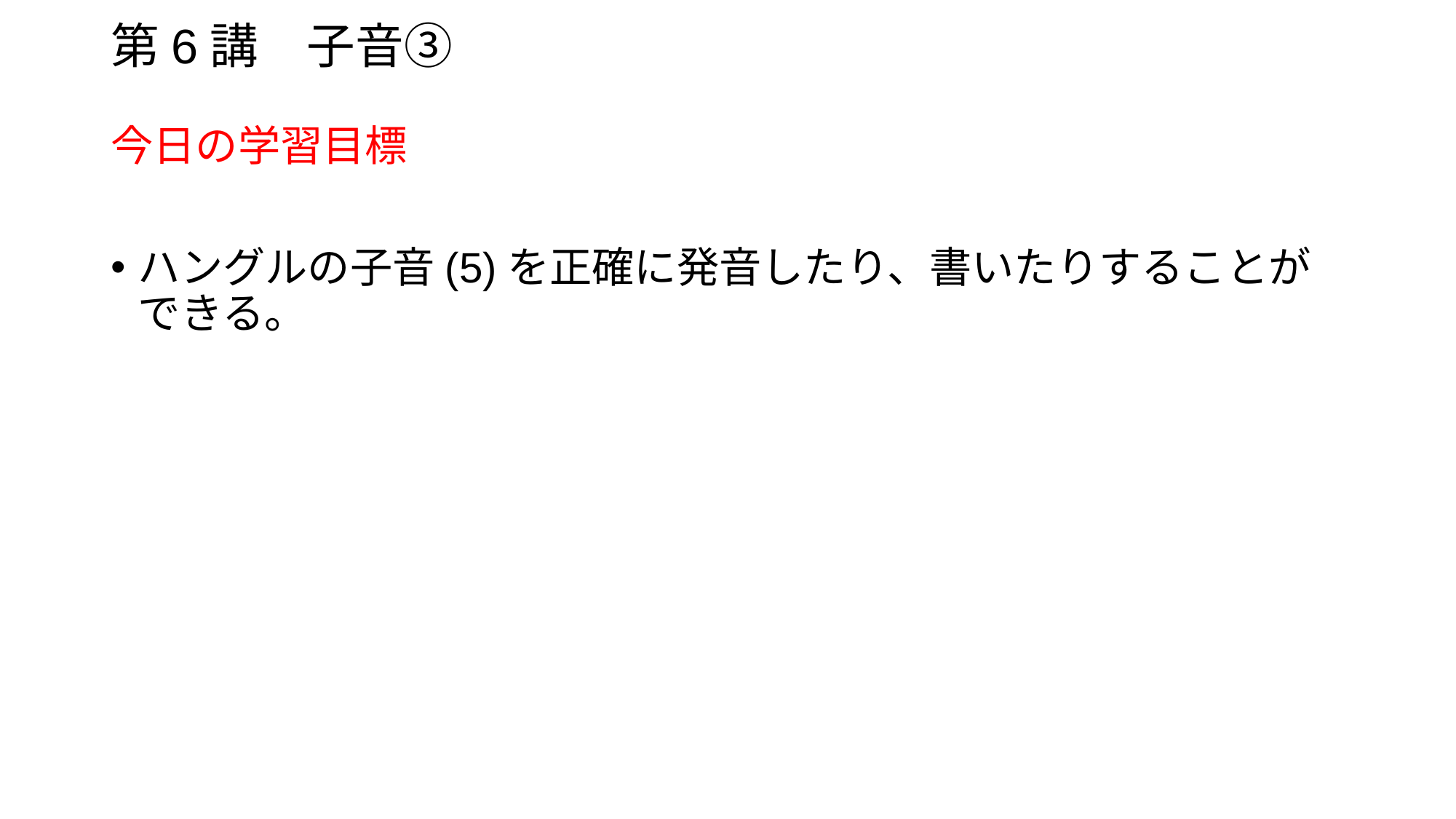

# 第6講　子音③
今日の学習目標

ハングルの子音(5)を正確に発音したり、書いたりすることができる。